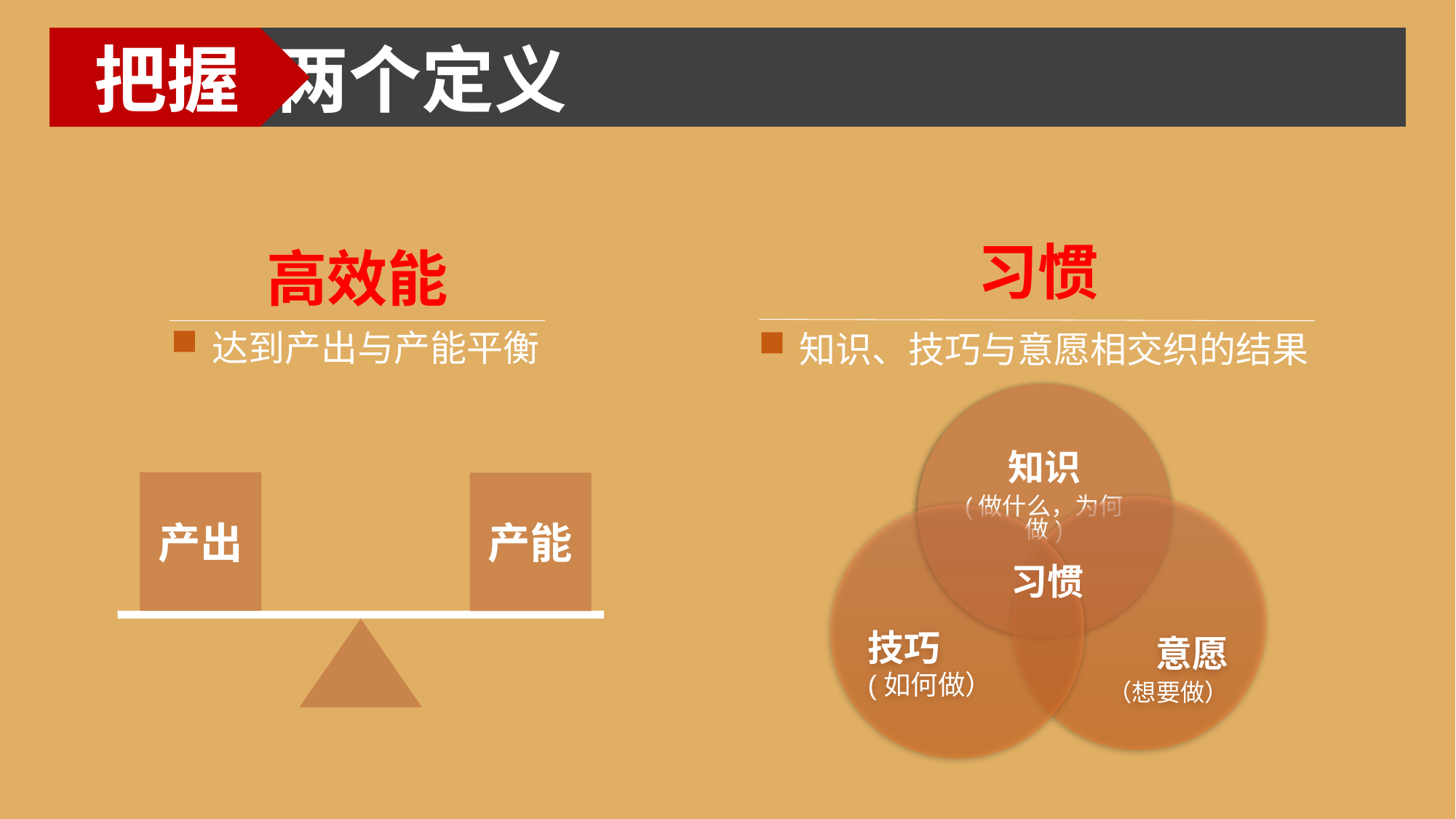

两个定义
把握
习惯
高效能
达到产出与产能平衡
知识、技巧与意愿相交织的结果
知识
(做什么，为何做)

意愿
 （想要做）

技巧
(如何做）
习惯
产出
产能